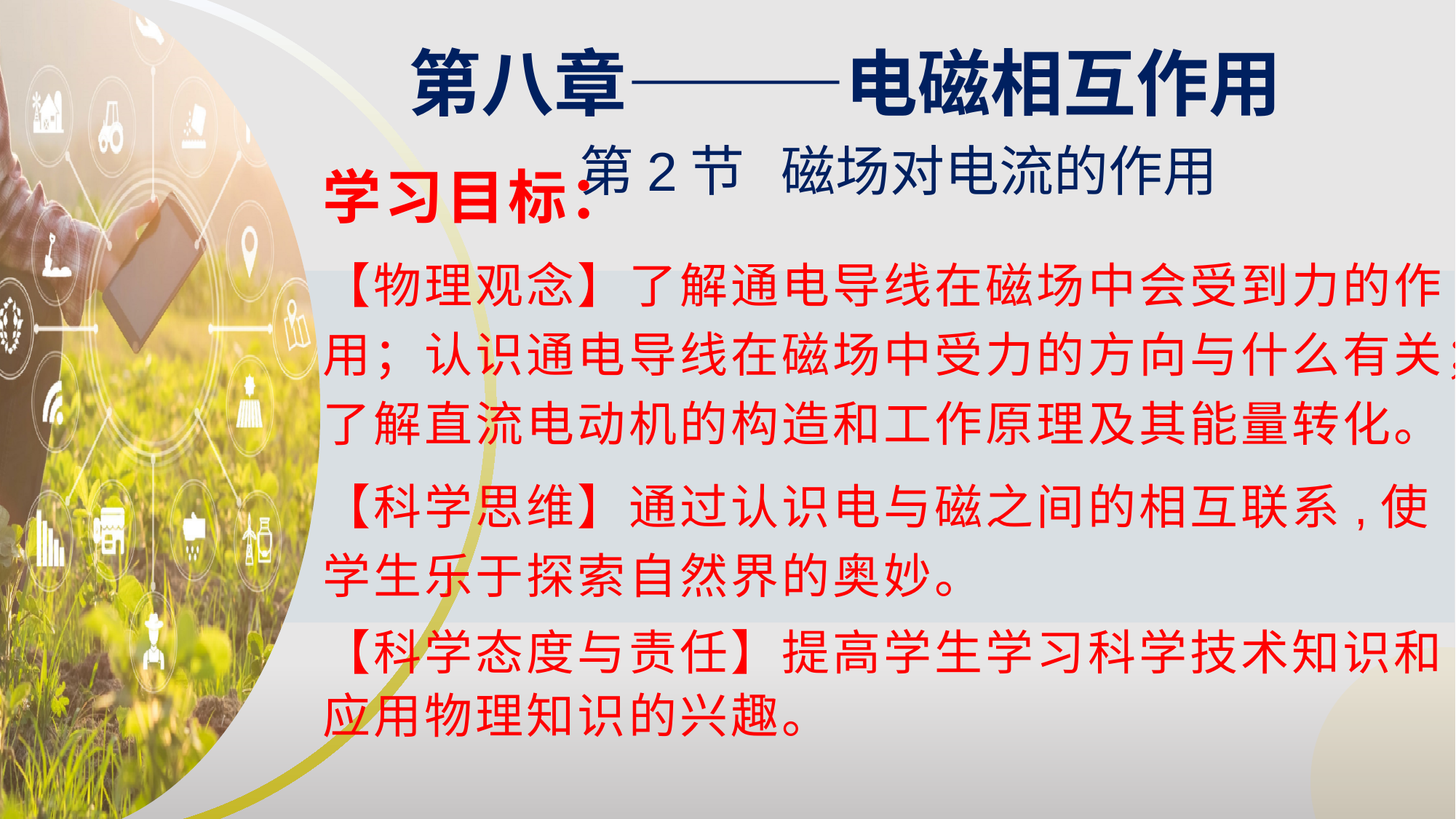

第八章———电磁相互作用
第2节   磁场对电流的作用

学习目标：
【物理观念】了解通电导线在磁场中会受到力的作用；认识通电导线在磁场中受力的方向与什么有关；了解直流电动机的构造和工作原理及其能量转化。
【科学思维】通过认识电与磁之间的相互联系,使学生乐于探索自然界的奥妙。
【科学态度与责任】提高学生学习科学技术知识和应用物理知识的兴趣。